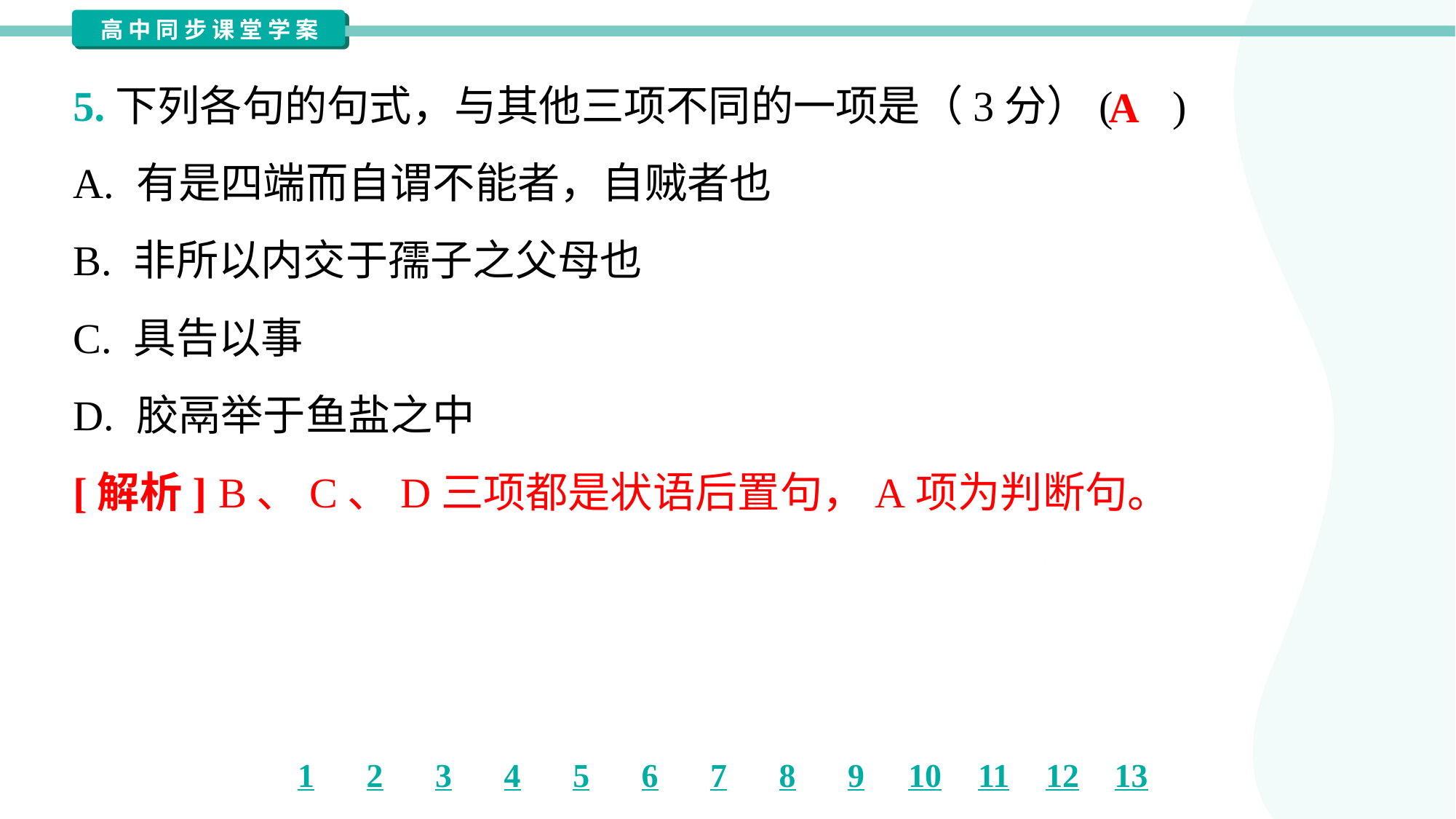

5.下列各句的句式，与其他三项不同的一项是（3分）(     )
A
A. 有是四端而自谓不能者，自贼者也
B. 非所以内交于孺子之父母也
C. 具告以事
D. 胶鬲举于鱼盐之中
[解析] B、C、D三项都是状语后置句，A项为判断句。